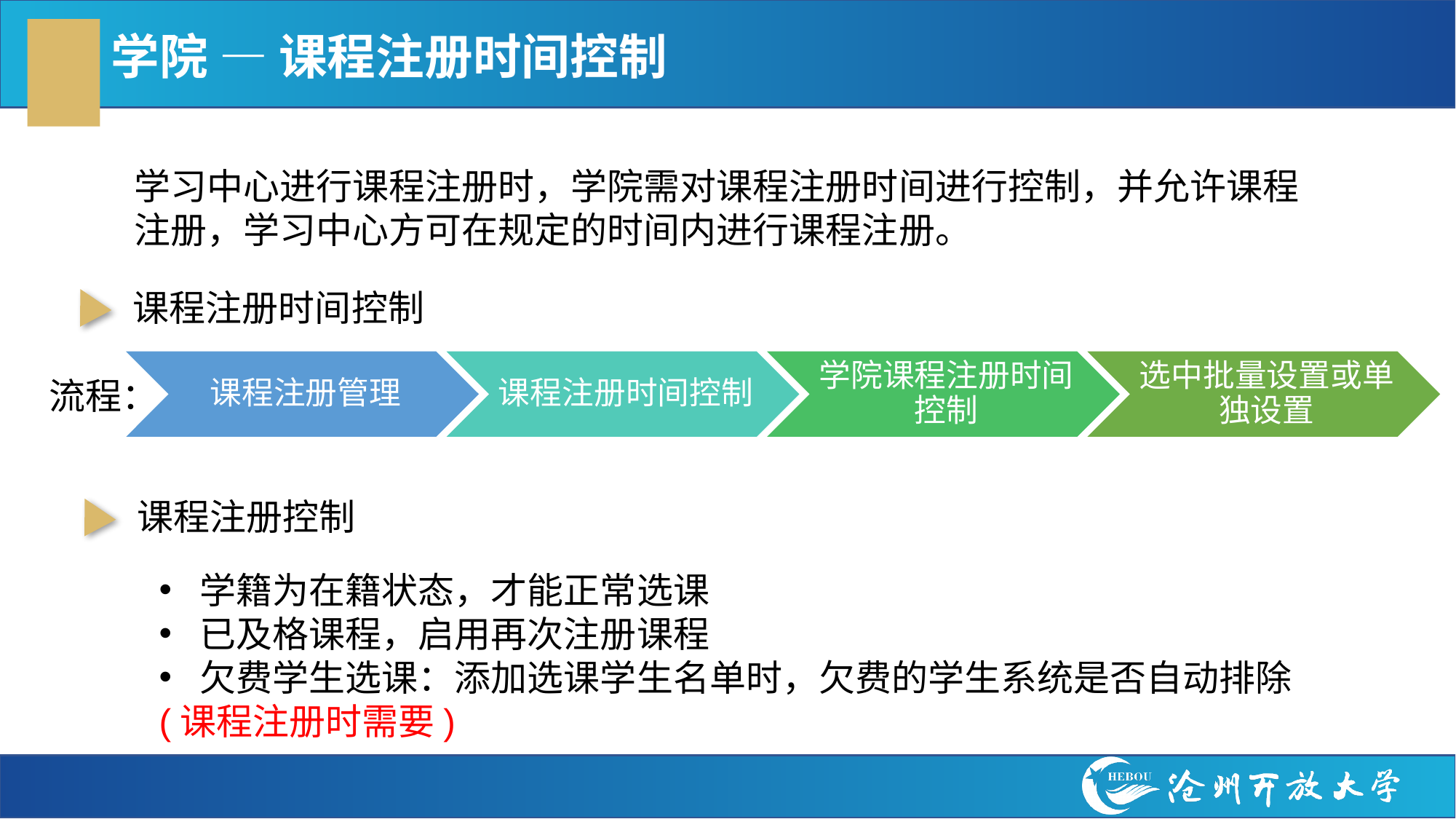

# 学院 — 课程注册时间控制
学习中心进行课程注册时，学院需对课程注册时间进行控制，并允许课程注册，学习中心方可在规定的时间内进行课程注册。
课程注册时间控制

课程注册管理
课程注册时间控制
学院课程注册时间控制
选中批量设置或单独设置
流程：
课程注册控制

学籍为在籍状态，才能正常选课
已及格课程，启用再次注册课程
欠费学生选课：添加选课学生名单时，欠费的学生系统是否自动排除
(课程注册时需要)